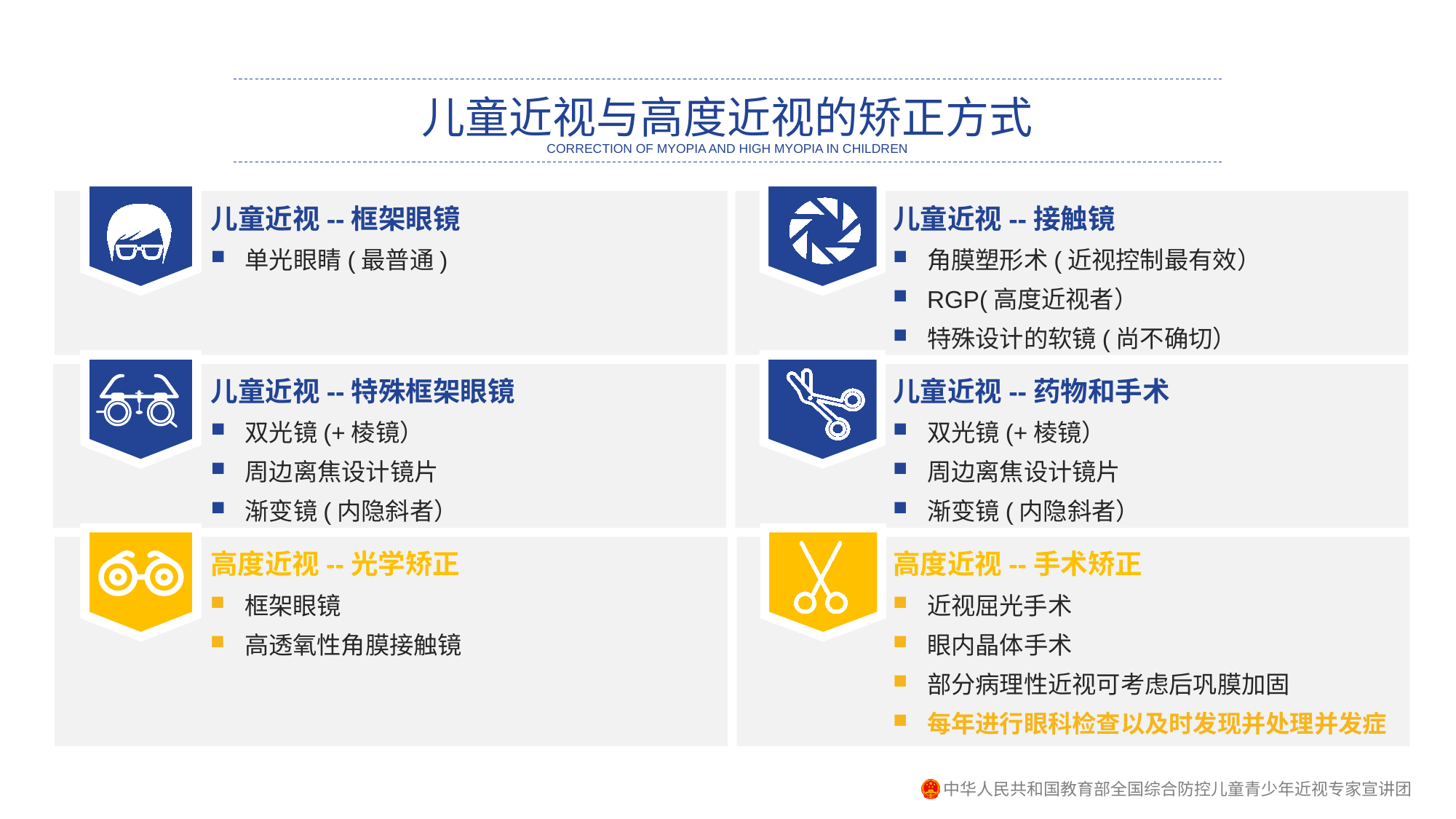

儿童近视与高度近视的矫正方式
CORRECTION OF MYOPIA AND HIGH MYOPIA IN CHILDREN

儿童近视--框架眼镜
单光眼睛(最普通)

儿童近视--接触镜
角膜塑形术(近视控制最有效）
RGP(高度近视者）
特殊设计的软镜(尚不确切）

儿童近视--特殊框架眼镜
双光镜(+棱镜）
周边离焦设计镜片
渐变镜(内隐斜者）

儿童近视--药物和手术
双光镜(+棱镜）
周边离焦设计镜片
渐变镜(内隐斜者）

高度近视--光学矫正
框架眼镜
高透氧性角膜接触镜

高度近视--手术矫正
近视屈光手术
眼内晶体手术
部分病理性近视可考虑后巩膜加固
每年进行眼科检查以及时发现并处理并发症